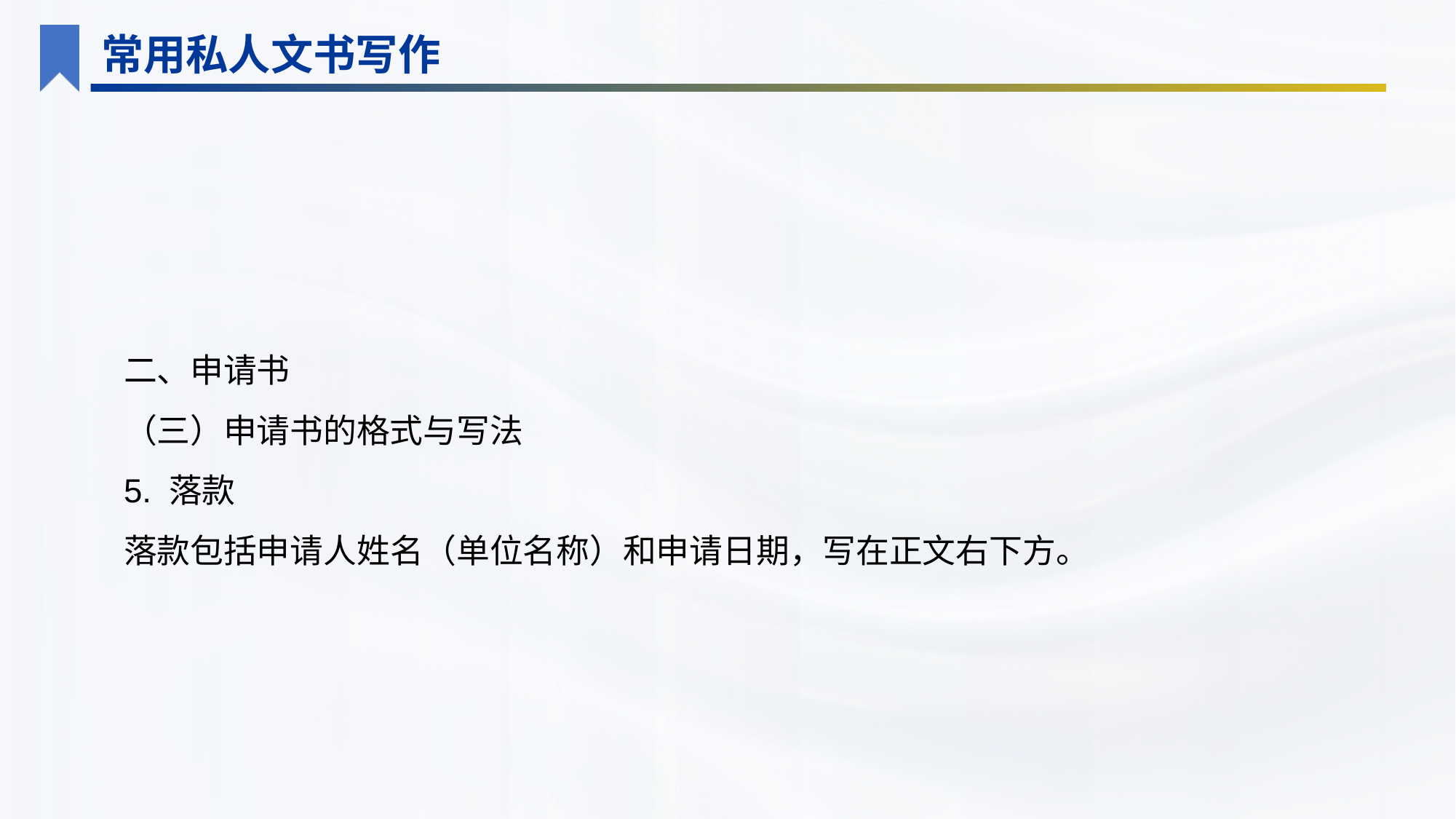

常用私人文书写作
二、申请书
（三）申请书的格式与写法
5. 落款
落款包括申请人姓名（单位名称）和申请日期，写在正文右下方。